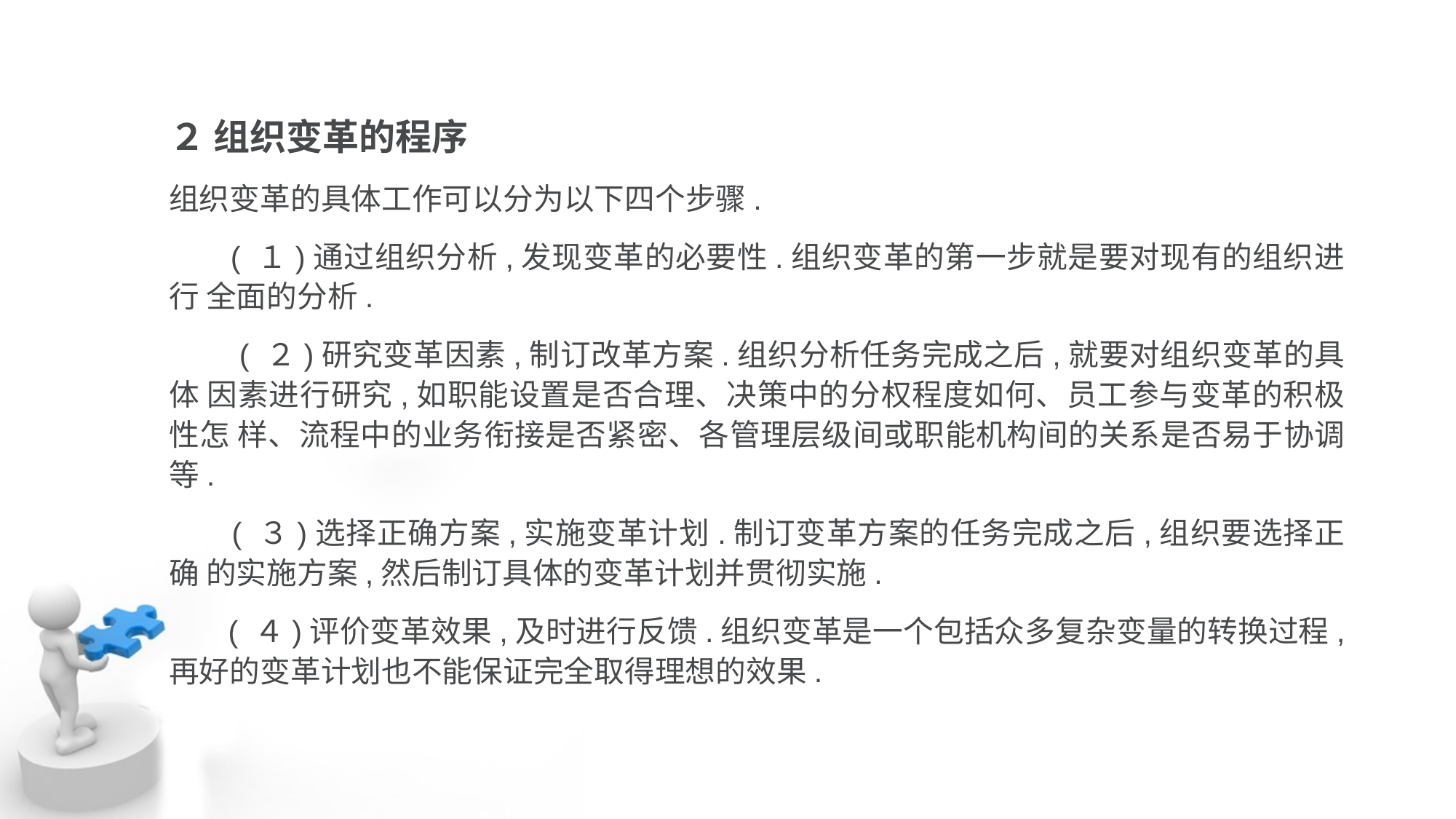

２ 组织变革的程序
组织变革的具体工作可以分为以下四个步骤.
       ( １)通过组织分析,发现变革的必要性.组织变革的第一步就是要对现有的组织进行 全面的分析.
        ( ２)研究变革因素,制订改革方案.组织分析任务完成之后,就要对组织变革的具体 因素进行研究,如职能设置是否合理、决策中的分权程度如何、员工参与变革的积极性怎 样、流程中的业务衔接是否紧密、各管理层级间或职能机构间的关系是否易于协调等.
       ( ３)选择正确方案,实施变革计划.制订变革方案的任务完成之后,组织要选择正确 的实施方案,然后制订具体的变革计划并贯彻实施.
       ( ４)评价变革效果,及时进行反馈.组织变革是一个包括众多复杂变量的转换过程, 再好的变革计划也不能保证完全取得理想的效果.